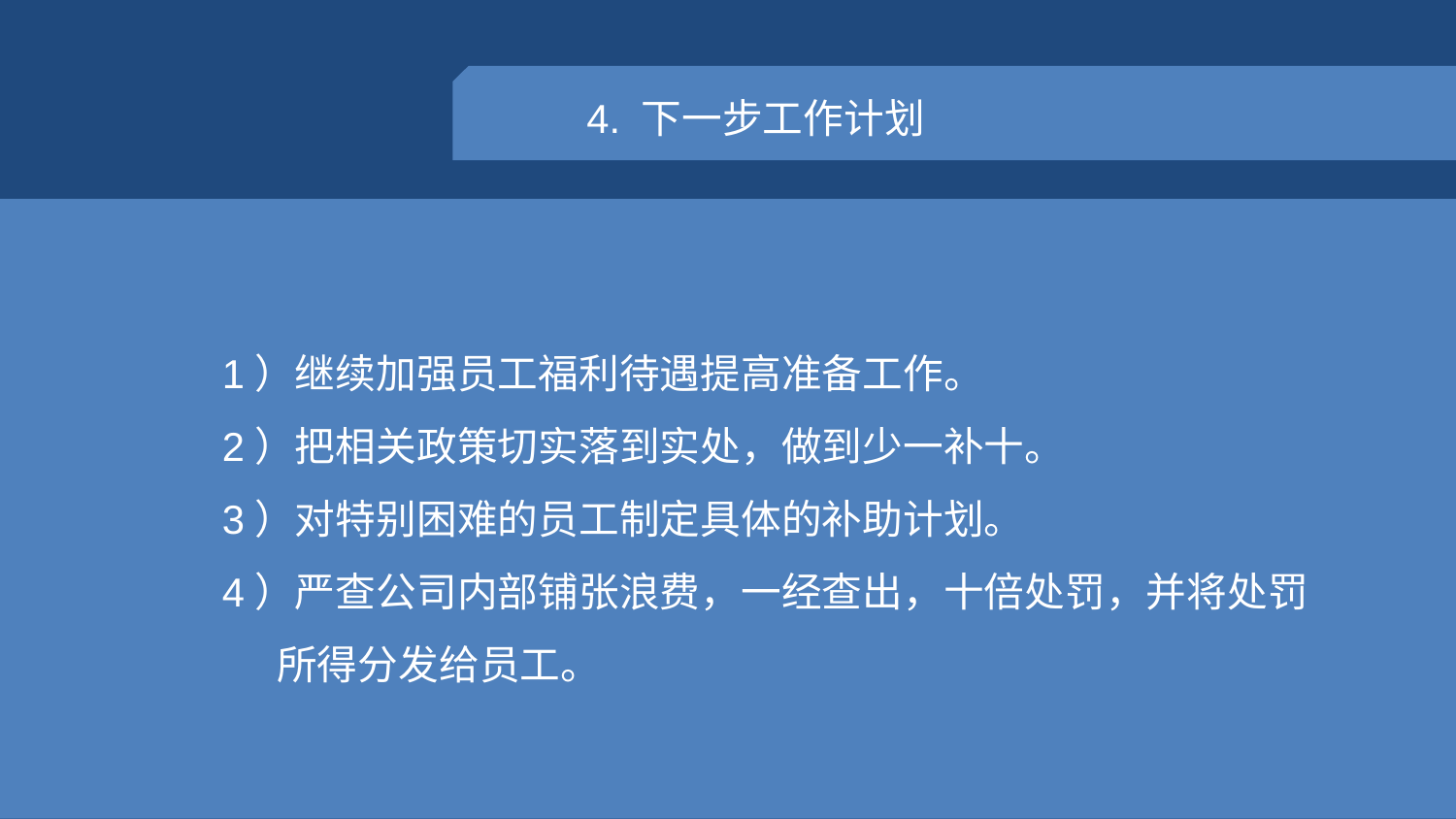

4. 下一步工作计划

1）继续加强员工福利待遇提高准备工作。
2）把相关政策切实落到实处，做到少一补十。
3）对特别困难的员工制定具体的补助计划。
4）严查公司内部铺张浪费，一经查出，十倍处罚，并将处罚
     所得分发给员工。